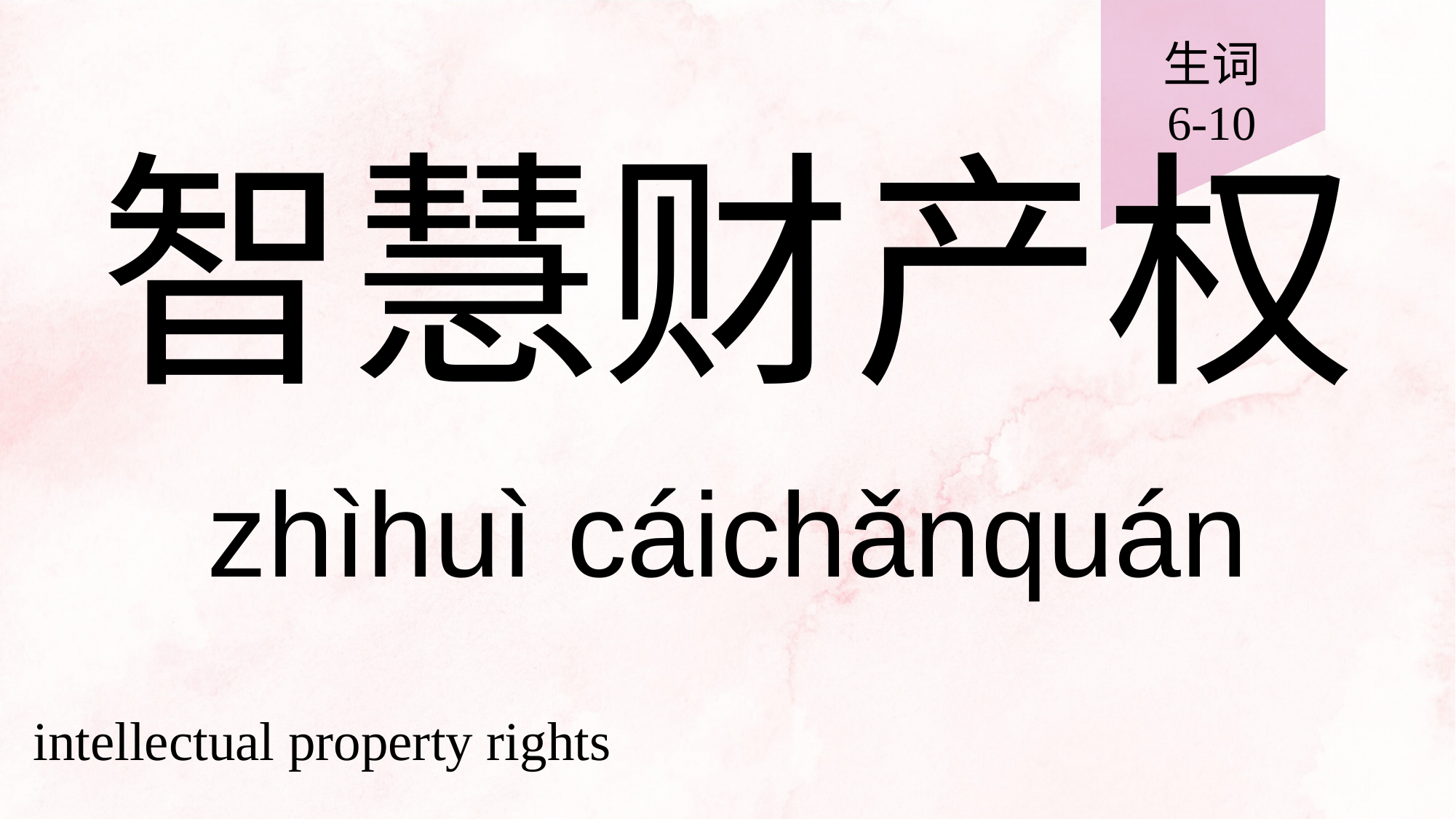

生词
6-10
# 智慧财产权
zhìhuì cáichǎnquán
intellectual property rights